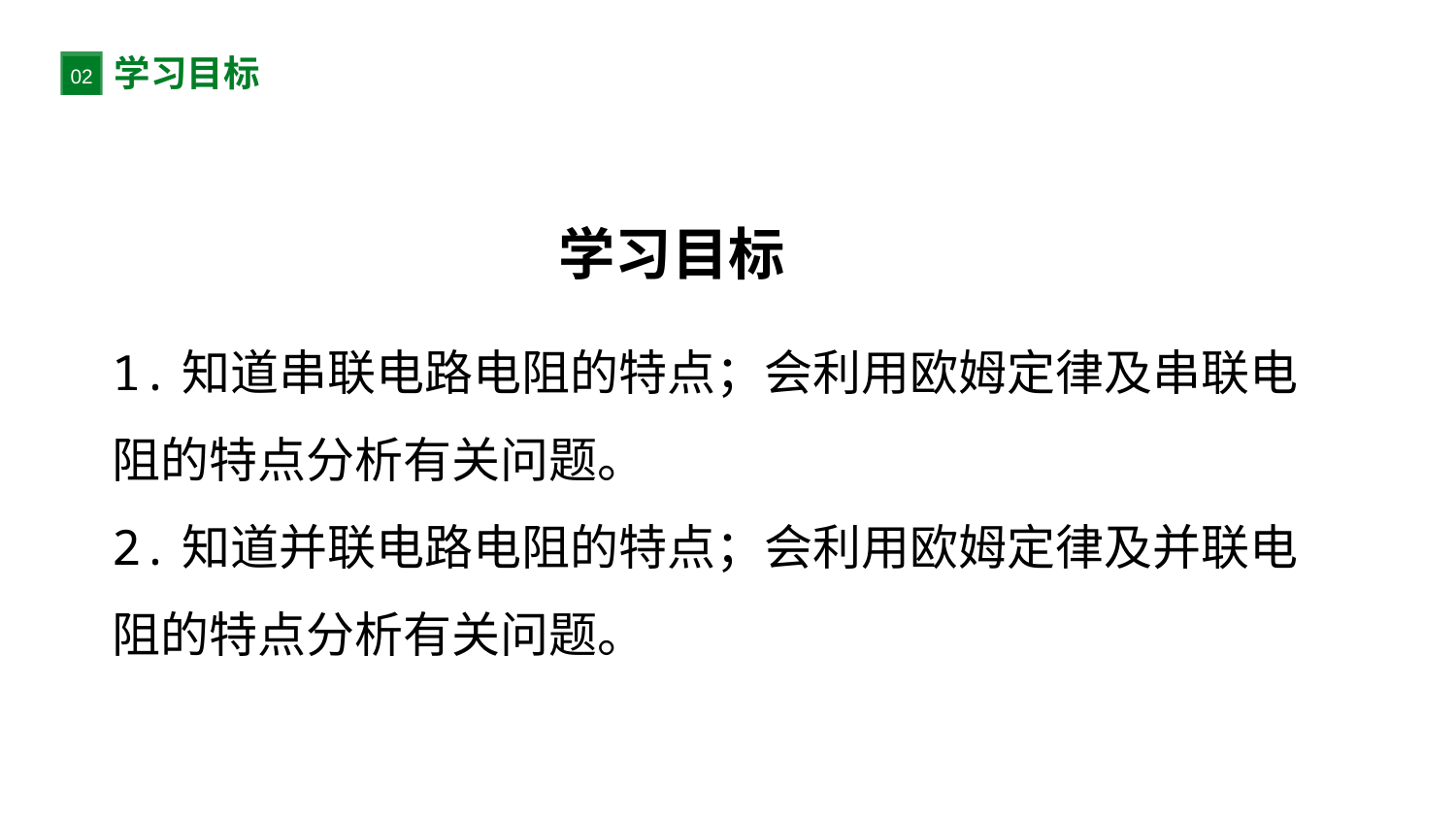

学习目标

02
学习目标
1.知道串联电路电阻的特点；会利用欧姆定律及串联电阻的特点分析有关问题。
2.知道并联电路电阻的特点；会利用欧姆定律及并联电阻的特点分析有关问题。